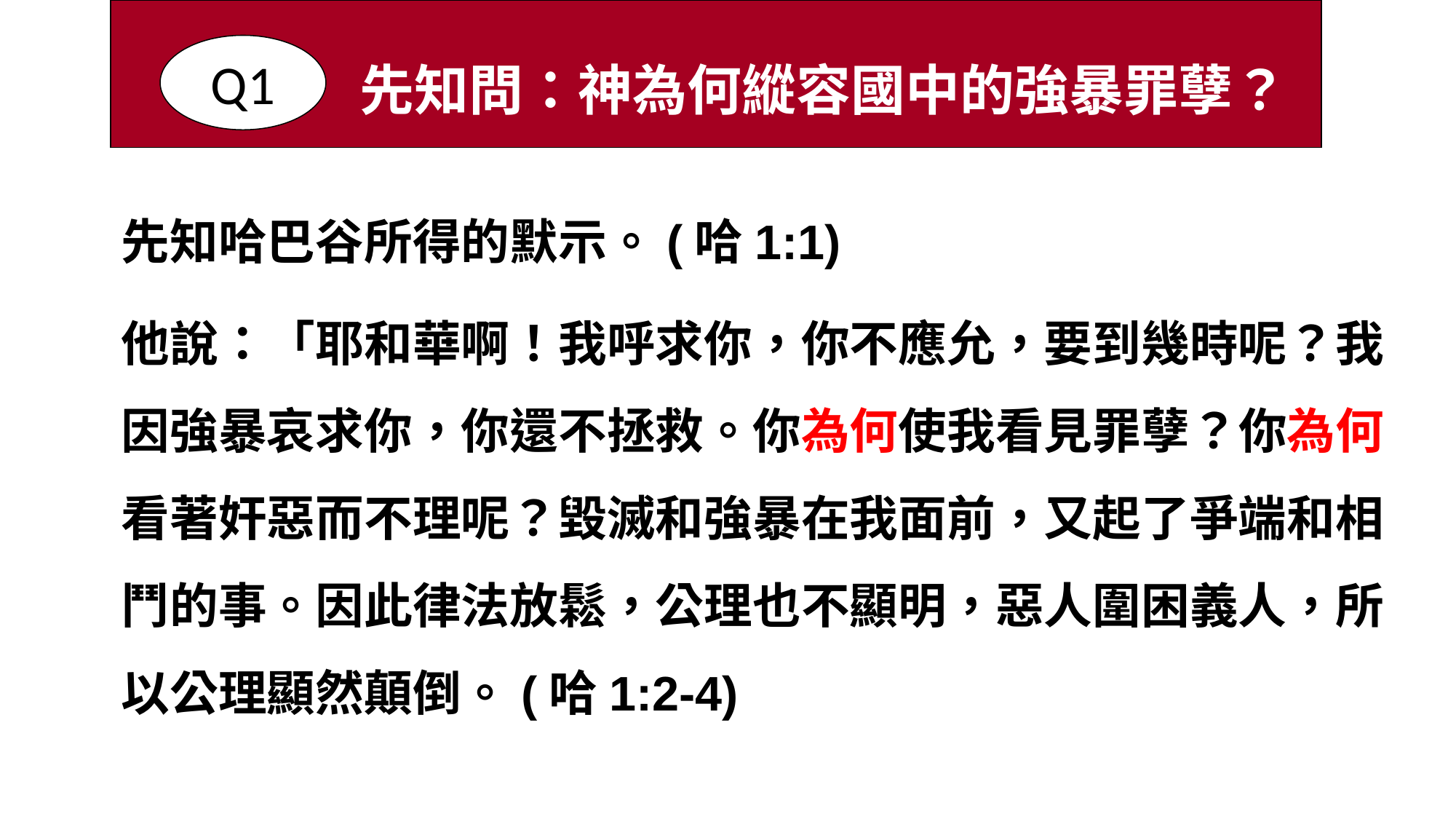

先知問：神為何縱容國中的強暴罪孽？
Q1
先知哈巴谷所得的默示。(哈1:1)
他說：「耶和華啊！我呼求你，你不應允，要到幾時呢？我因強暴哀求你，你還不拯救。你為何使我看見罪孽？你為何看著奸惡而不理呢？毀滅和強暴在我面前，又起了爭端和相鬥的事。因此律法放鬆，公理也不顯明，惡人圍困義人，所以公理顯然顛倒。(哈1:2-4)